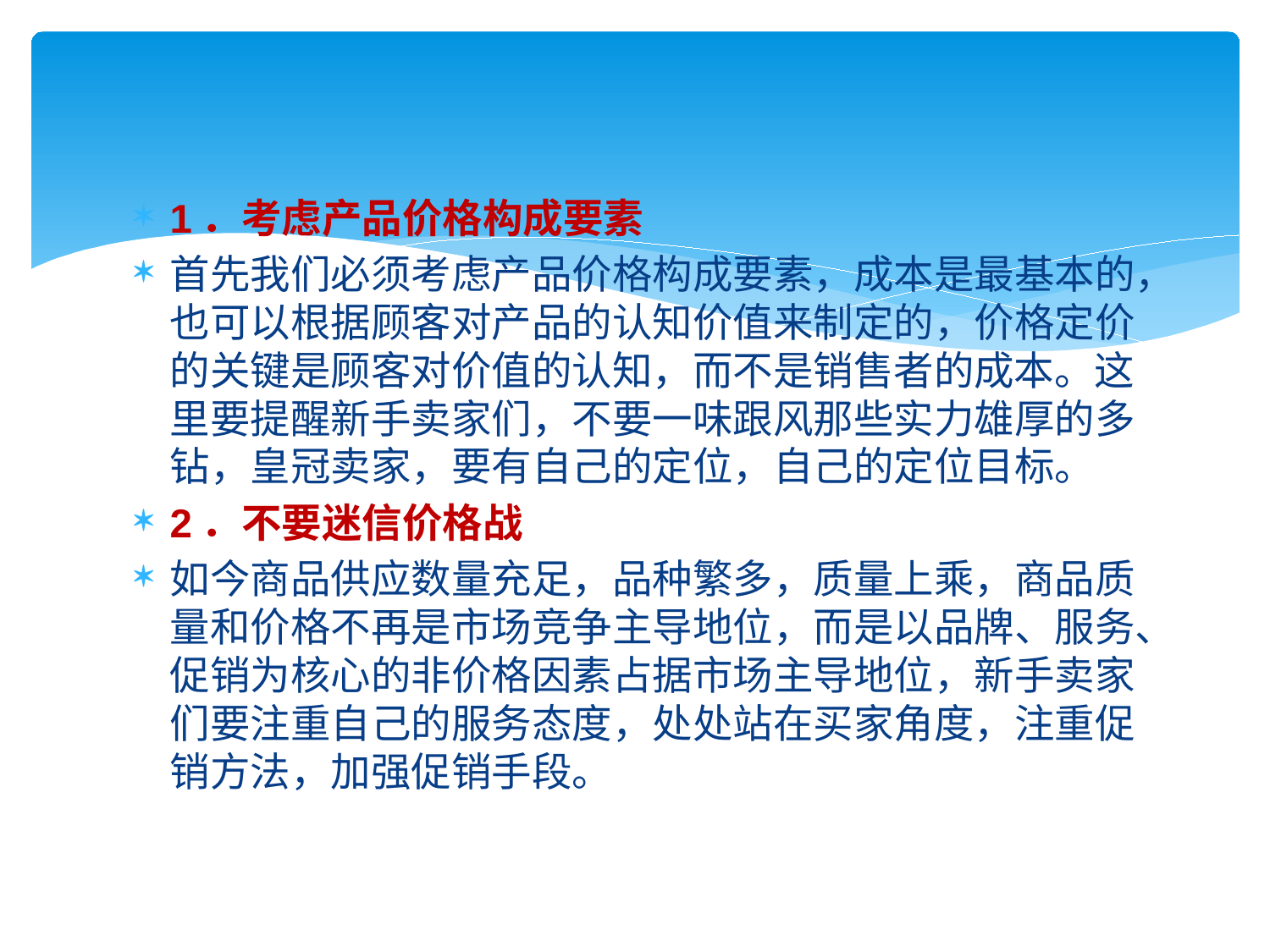

1．考虑产品价格构成要素
首先我们必须考虑产品价格构成要素，成本是最基本的，也可以根据顾客对产品的认知价值来制定的，价格定价的关键是顾客对价值的认知，而不是销售者的成本。这里要提醒新手卖家们，不要一味跟风那些实力雄厚的多钻，皇冠卖家，要有自己的定位，自己的定位目标。
2．不要迷信价格战
如今商品供应数量充足，品种繁多，质量上乘，商品质量和价格不再是市场竞争主导地位，而是以品牌、服务、促销为核心的非价格因素占据市场主导地位，新手卖家们要注重自己的服务态度，处处站在买家角度，注重促销方法，加强促销手段。